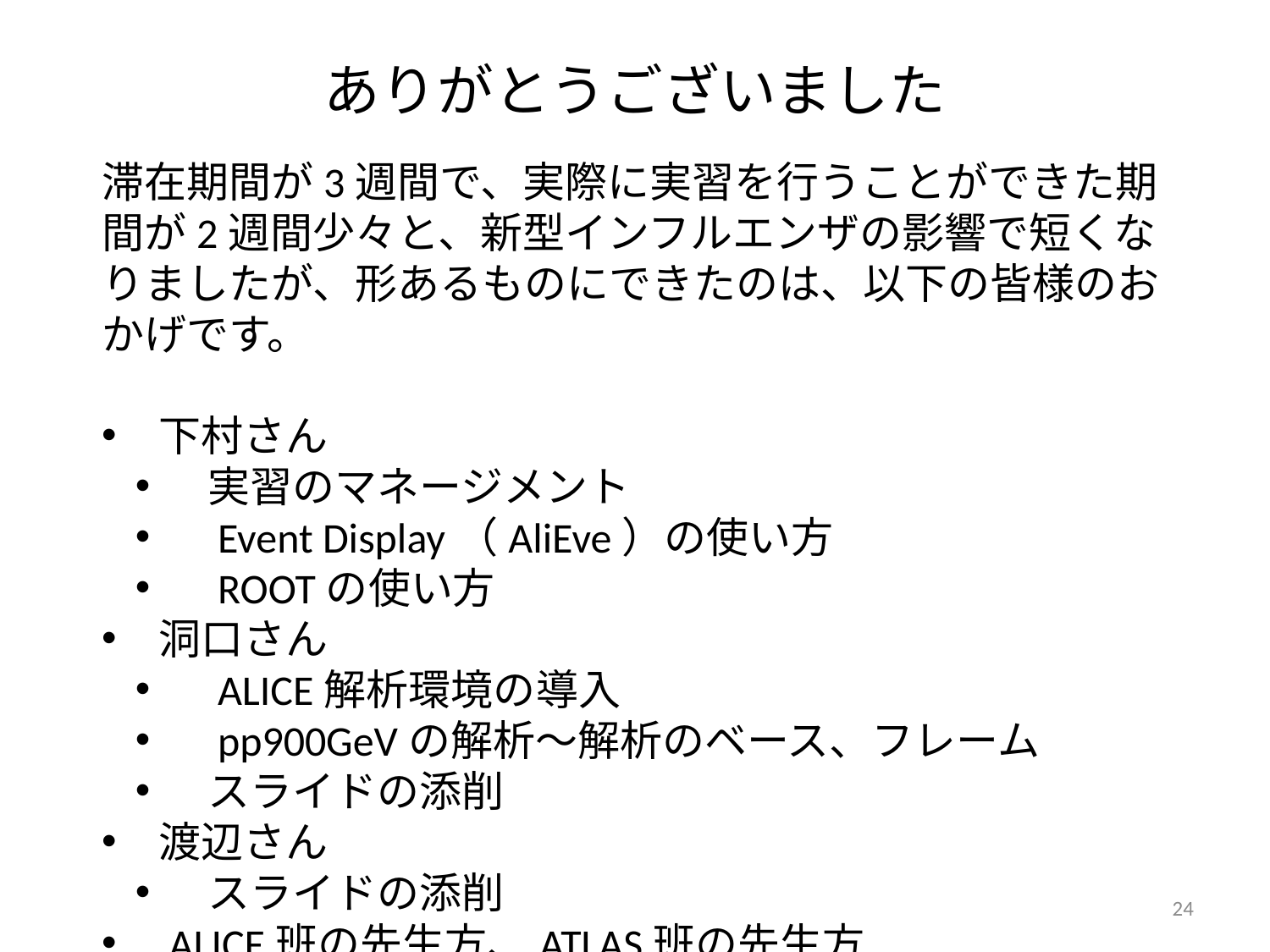

# ありがとうございました
滞在期間が3週間で、実際に実習を行うことができた期間が2週間少々と、新型インフルエンザの影響で短くなりましたが、形あるものにできたのは、以下の皆様のおかげです。

　下村さん
　実習のマネージメント
　Event Display（AliEve）の使い方
　ROOTの使い方
　洞口さん
　ALICE解析環境の導入
　pp900GeVの解析～解析のベース、フレーム
　スライドの添削
　渡辺さん
　スライドの添削
　ALICE班の先生方、ATLAS班の先生方
24